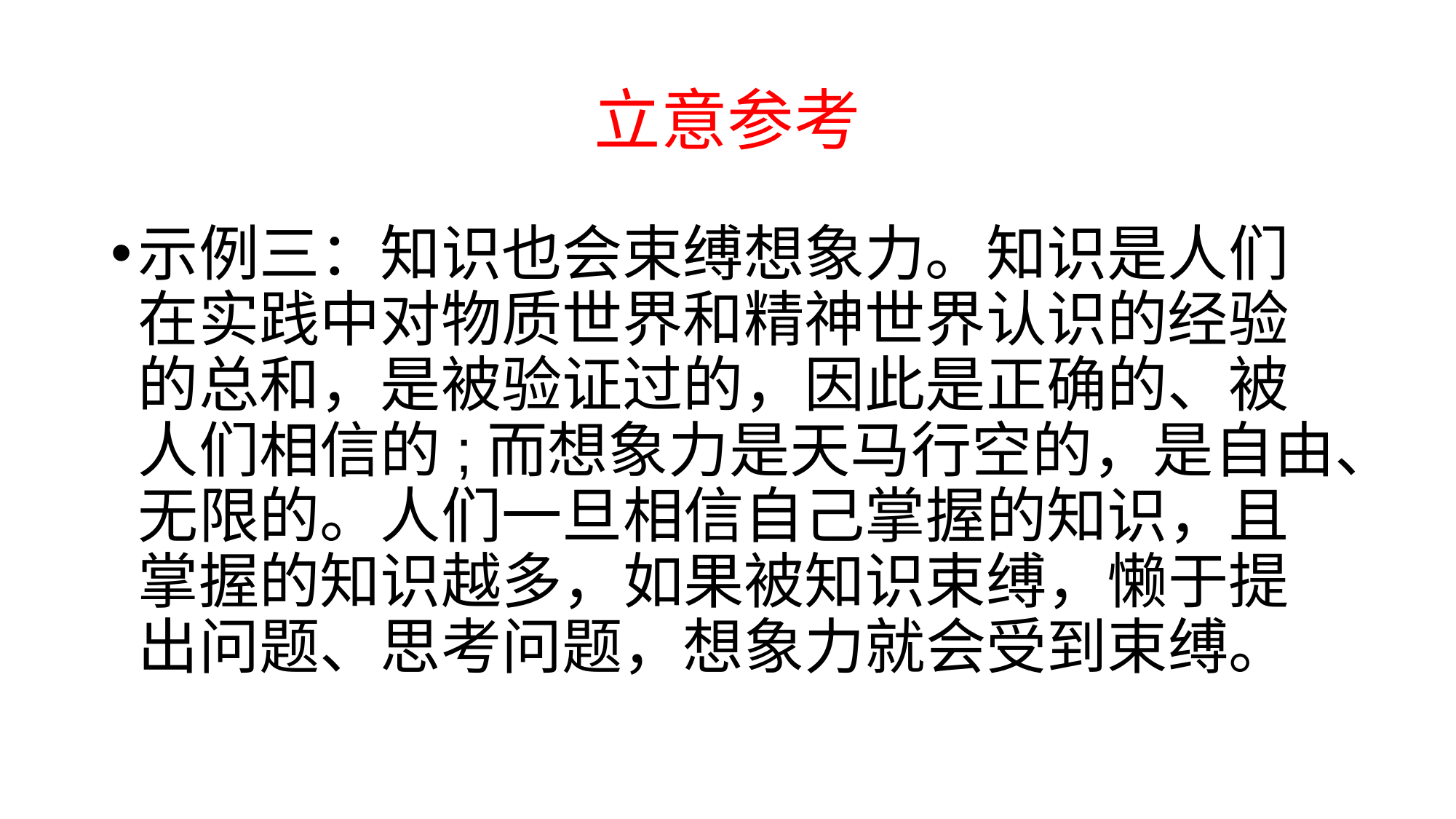

# 立意参考
示例三：知识也会束缚想象力。知识是人们在实践中对物质世界和精神世界认识的经验的总和，是被验证过的，因此是正确的、被人们相信的;而想象力是天马行空的，是自由、无限的。人们一旦相信自己掌握的知识，且掌握的知识越多，如果被知识束缚，懒于提出问题、思考问题，想象力就会受到束缚。